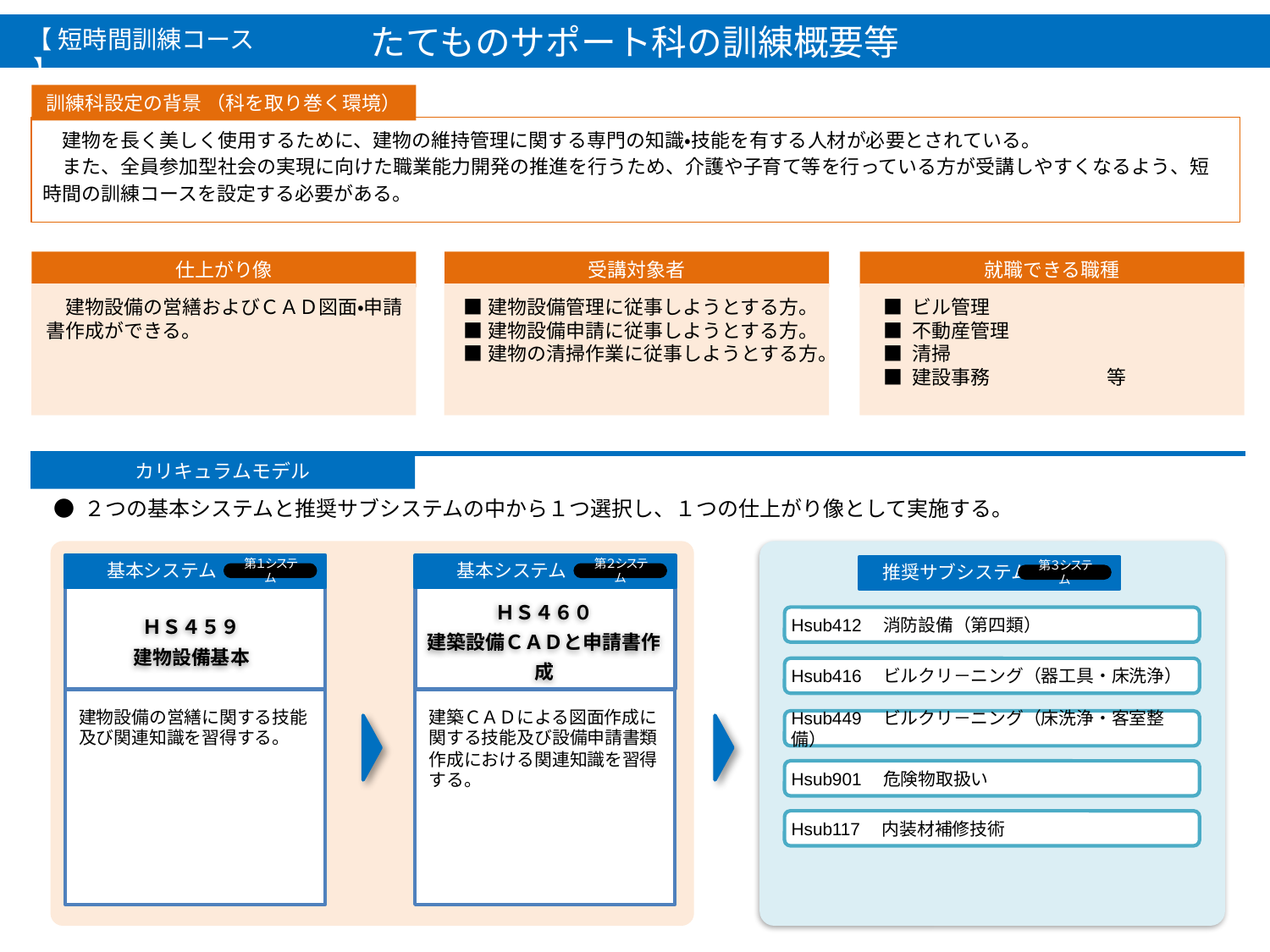

たてものサポート科の訓練概要等
【 短時間訓練コース 】
訓練科設定の背景 （科を取り巻く環境）

　建物を長く美しく使用するために、建物の維持管理に関する専門の知識・技能を有する人材が必要とされている。
　また、全員参加型社会の実現に向けた職業能力開発の推進を行うため、介護や子育て等を行っている方が受講しやすくなるよう、短時間の訓練コースを設定する必要がある。
仕上がり像

　建物設備の営繕およびＣＡＤ図面・申請書作成ができる。
受講対象者

■建物設備管理に従事しようとする方。
■建物設備申請に従事しようとする方。
■建物の清掃作業に従事しようとする方。
就職できる職種

■ ビル管理
■ 不動産管理
■ 清掃
■ 建設事務　　　　　　等
カリキュラムモデル
● ２つの基本システムと推奨サブシステムの中から１つ選択し、１つの仕上がり像として実施する。

　　基本システム
　　基本システム

　推奨サブシステム
第１システム
第２システム
第３システム

ＨＳ４５９
建物設備基本

ＨＳ４６０
建築設備ＣＡＤと申請書作成

MS228
構造物鉄工基本
第１、４ システム

MS228
構造物鉄工基本
第１、４ システム
鉄鋼材の加工及び構造物運搬作業ができる。
鉄鋼材の加工及び構造物運搬作業ができる。
Hsub412　消防設備（第四類）
Hsub416　ビルクリ－ニング（器工具・床洗浄）

居住系
建物設備の営繕に関する技能及び関連知識を習得する。
建築ＣＡＤによる図面作成に関する技能及び設備申請書類作成における関連知識を習得する。
Hsub449　ビルクリ－ニング（床洗浄・客室整備）

Hsub901　危険物取扱い
Hsub117　内装材補修技術